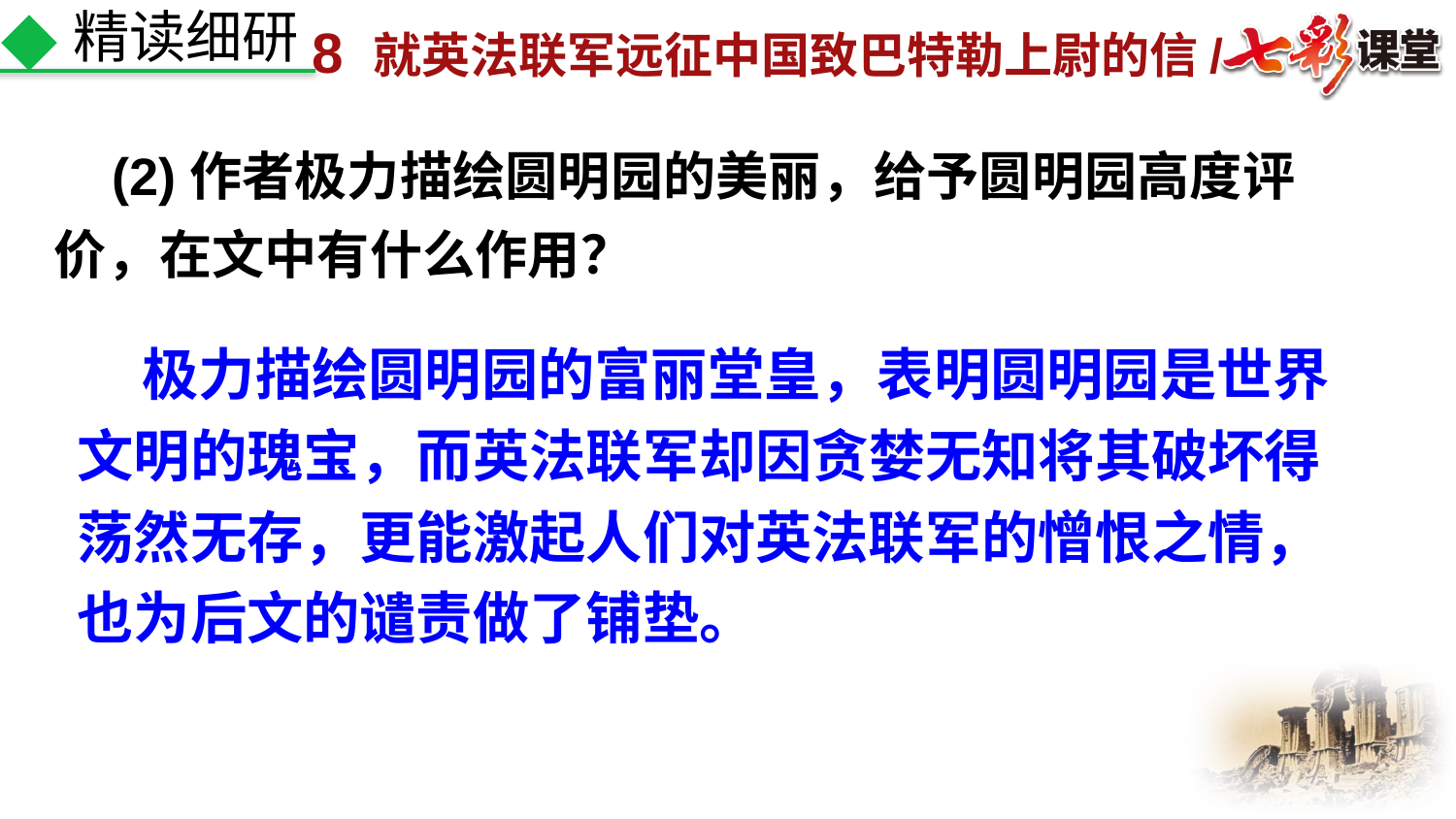

精读细研

    (2)作者极力描绘圆明园的美丽，给予圆明园高度评价，在文中有什么作用？
    极力描绘圆明园的富丽堂皇，表明圆明园是世界文明的瑰宝，而英法联军却因贪婪无知将其破坏得荡然无存，更能激起人们对英法联军的憎恨之情，也为后文的谴责做了铺垫。